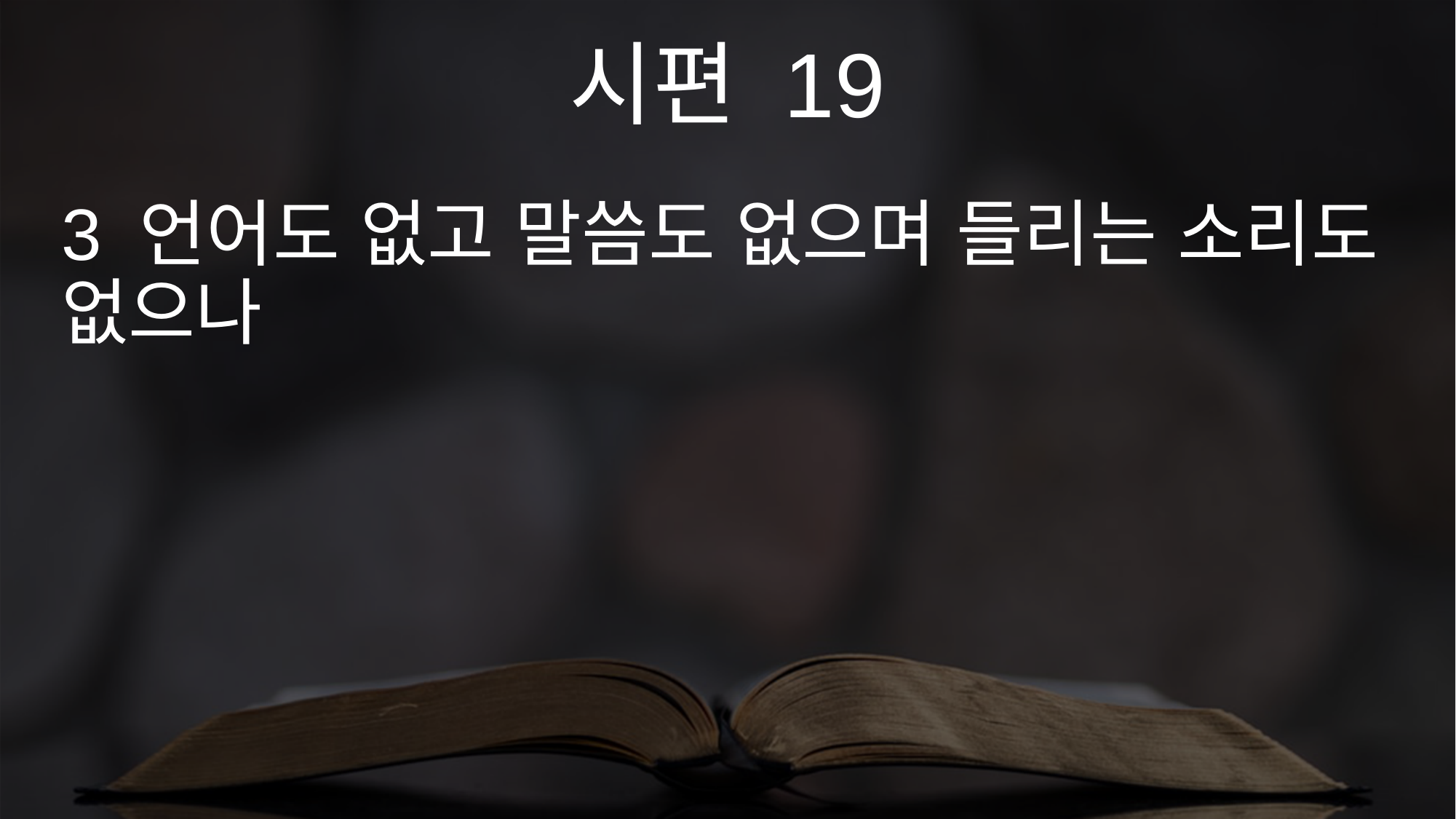

시편 19
3 언어도 없고 말씀도 없으며 들리는 소리도 없으나